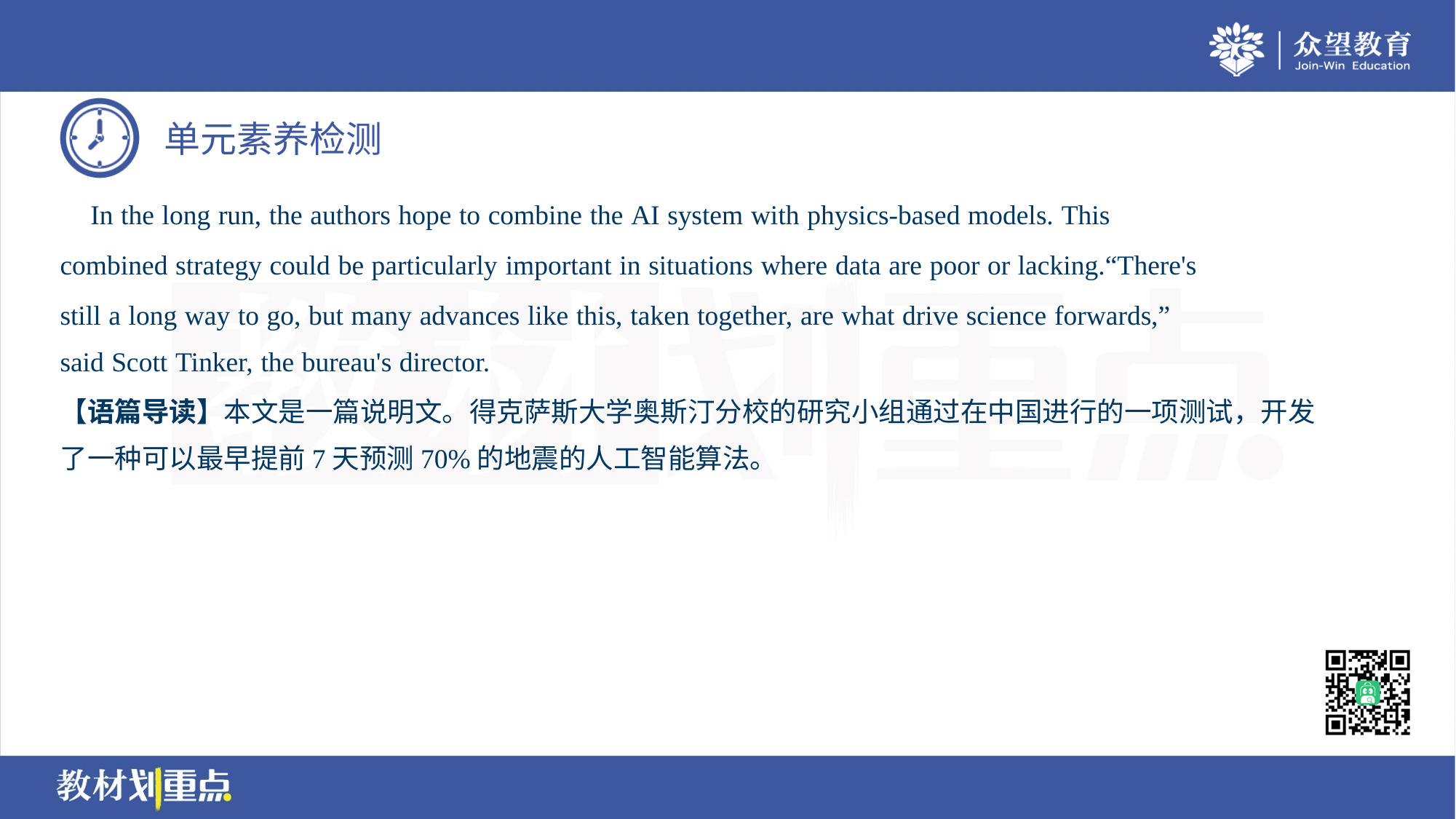

In the long run, the authors hope to combine the AI system with physics-based models. This
combined strategy could be particularly important in situations where data are poor or lacking.“There's
still a long way to go, but many advances like this, taken together, are what drive science forwards,”
said Scott Tinker, the bureau's director.
【语篇导读】本文是一篇说明文。得克萨斯大学奥斯汀分校的研究小组通过在中国进行的一项测试，开发
了一种可以最早提前7天预测70%的地震的人工智能算法。